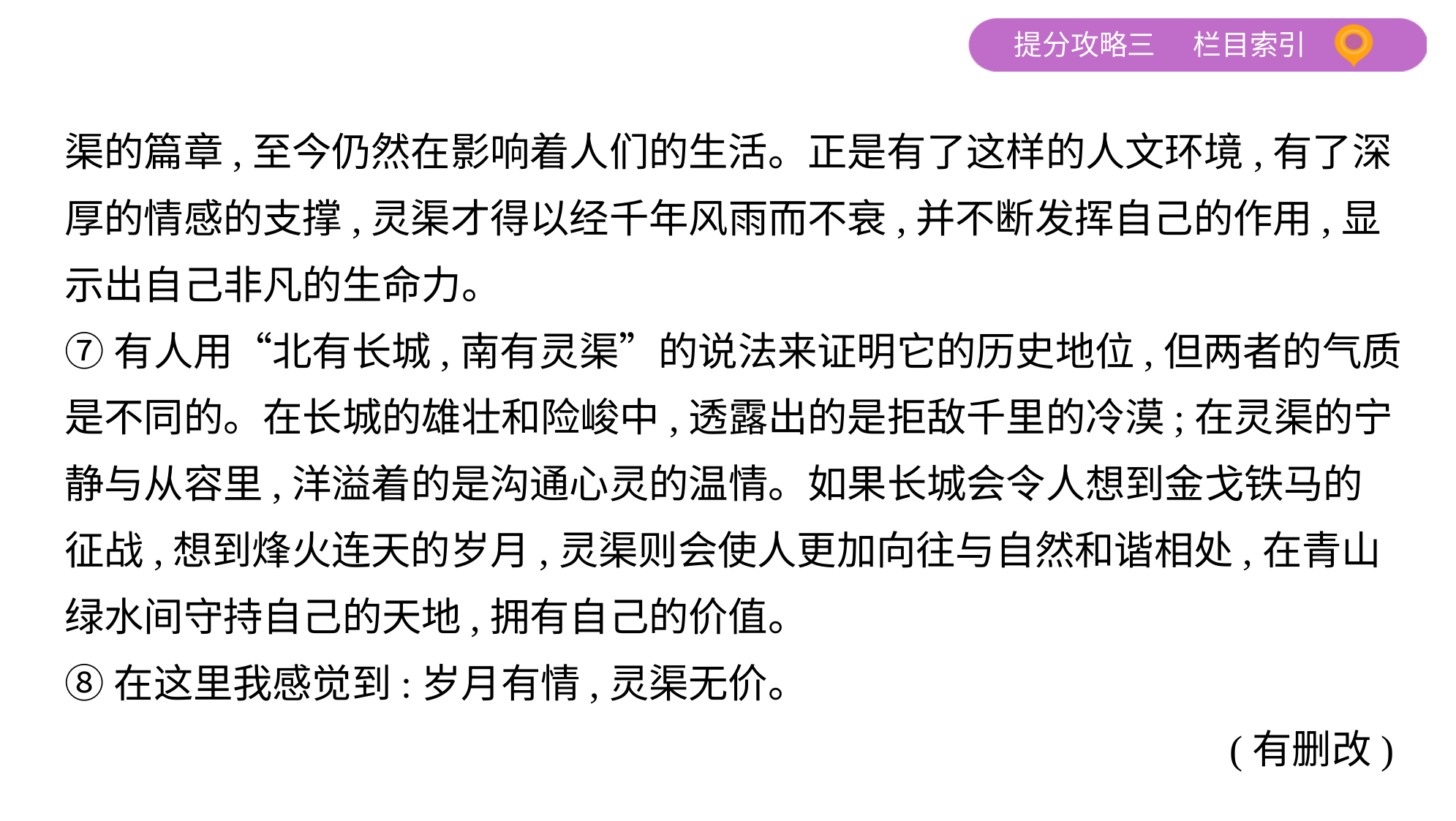

渠的篇章,至今仍然在影响着人们的生活。正是有了这样的人文环境,有了深
厚的情感的支撑,灵渠才得以经千年风雨而不衰,并不断发挥自己的作用,显
示出自己非凡的生命力。
⑦有人用“北有长城,南有灵渠”的说法来证明它的历史地位,但两者的气质
是不同的。在长城的雄壮和险峻中,透露出的是拒敌千里的冷漠;在灵渠的宁
静与从容里,洋溢着的是沟通心灵的温情。如果长城会令人想到金戈铁马的
征战,想到烽火连天的岁月,灵渠则会使人更加向往与自然和谐相处,在青山
绿水间守持自己的天地,拥有自己的价值。
⑧在这里我感觉到:岁月有情,灵渠无价。
                                                                                                                      (有删改)